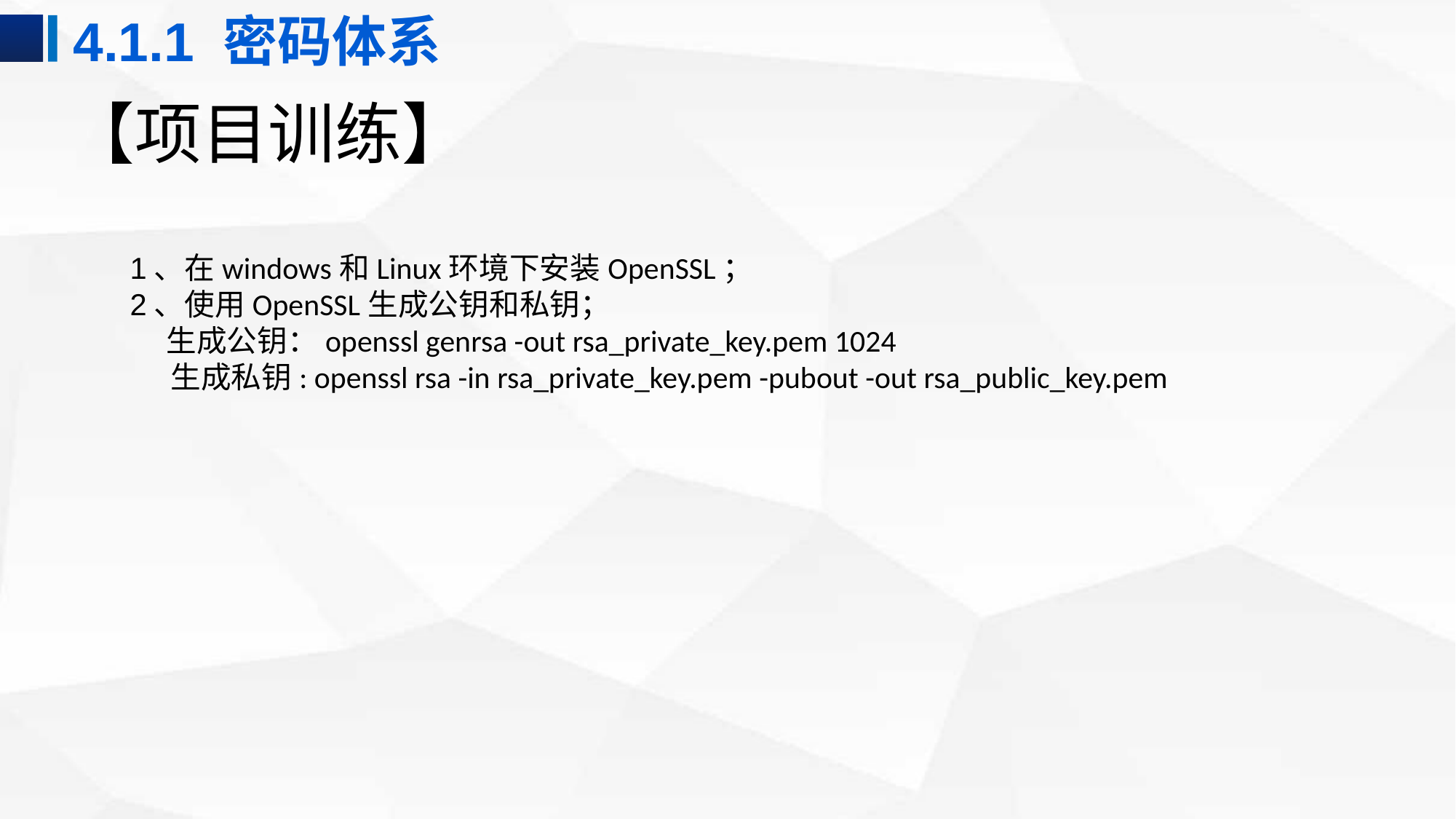

4.1.1 密码体系

# 【项目训练】
1、在windows和Linux环境下安装OpenSSL；
2、使用OpenSSL生成公钥和私钥；
生成公钥：openssl genrsa -out rsa_private_key.pem 1024
生成私钥: openssl rsa -in rsa_private_key.pem -pubout -out rsa_public_key.pem